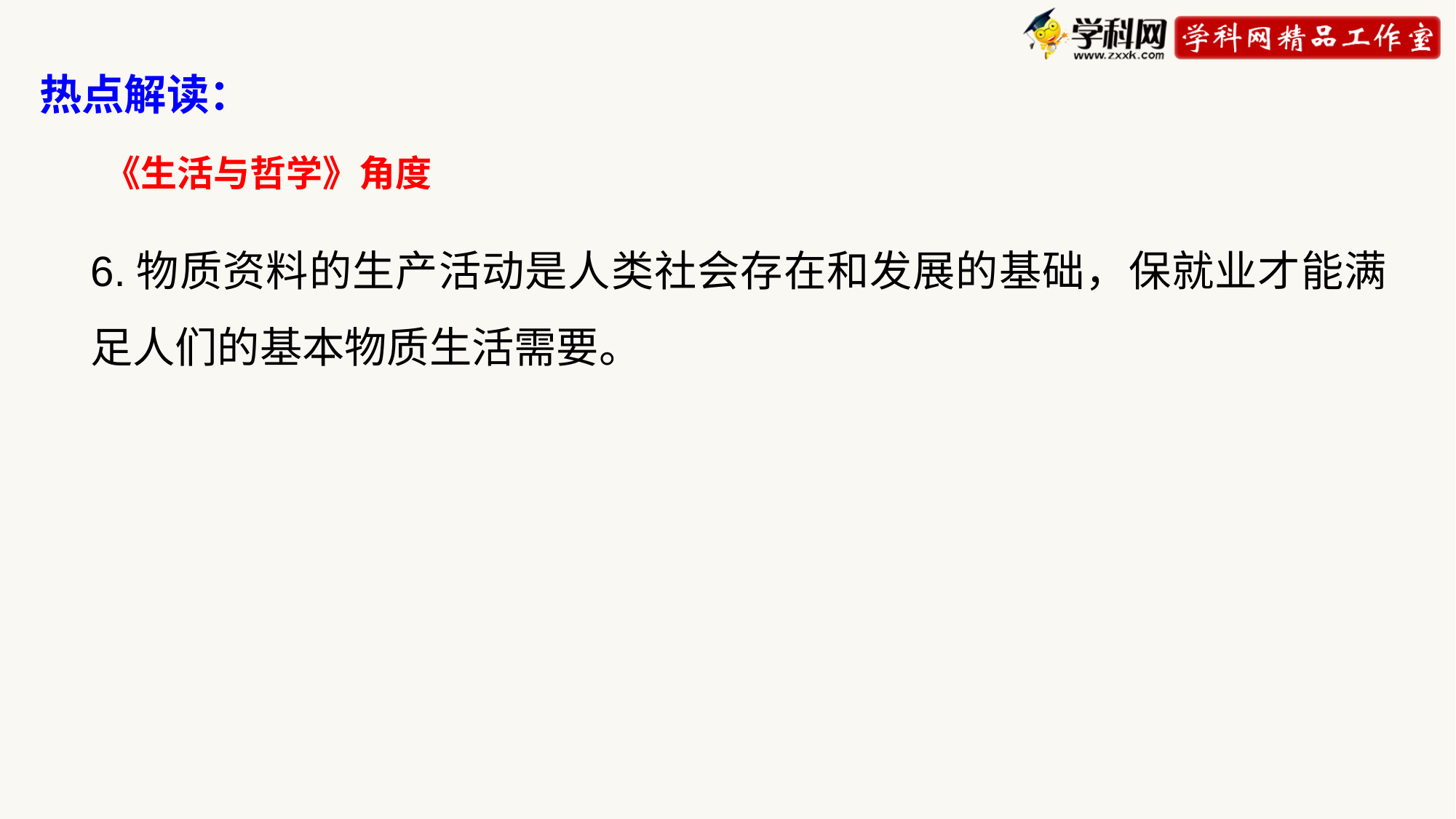

热点解读：
《生活与哲学》角度
6.物质资料的生产活动是人类社会存在和发展的基础，保就业才能满足人们的基本物质生活需要。